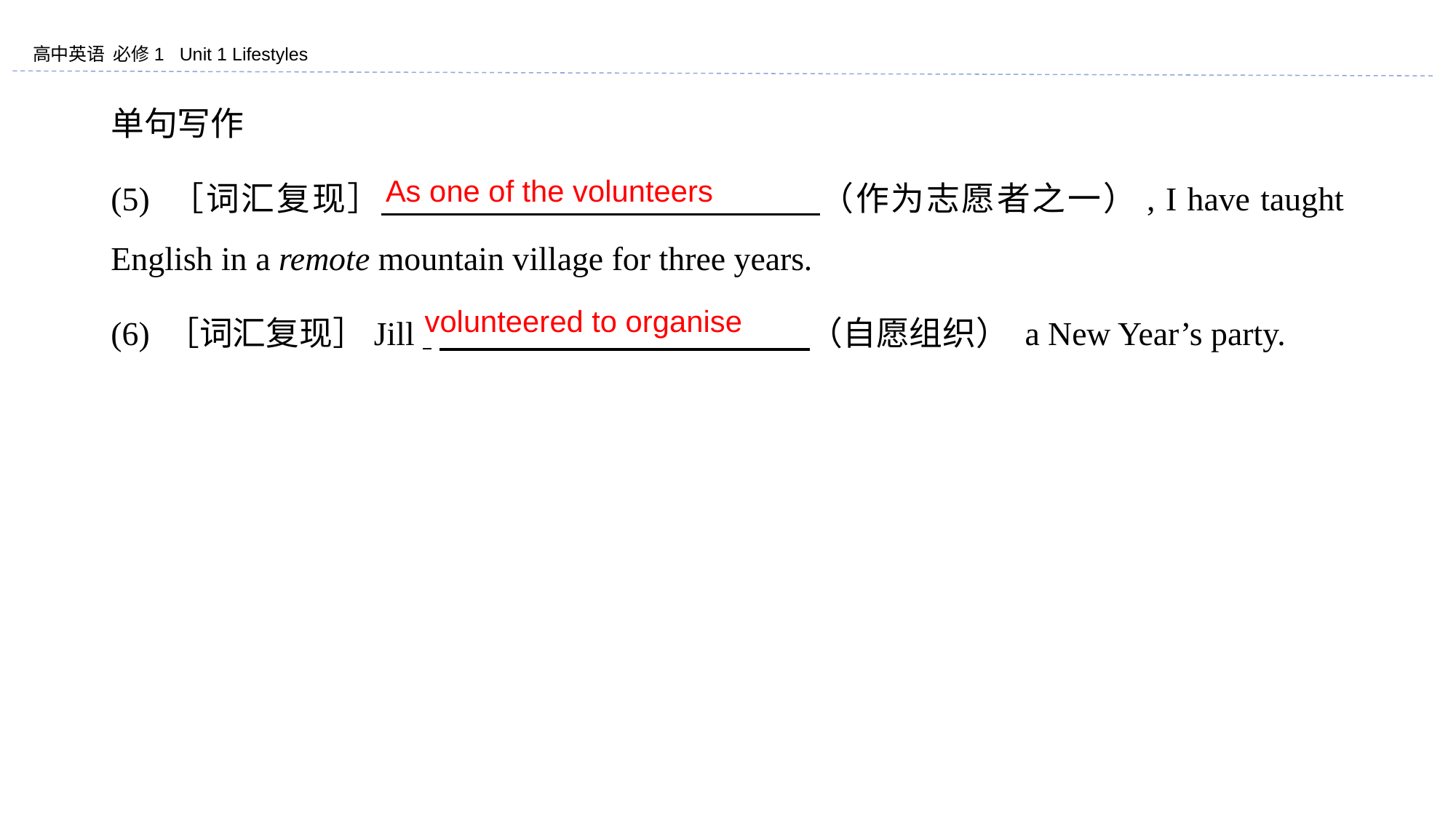

单句写作
(5) ［词汇复现］ 　　　　  　　　　  　　　（作为志愿者之一）, I have taught English in a remote mountain village for three years.
(6) ［词汇复现］Jill  　　　　  　　　　  　　 （自愿组织） a New Year’s party.

As one of the volunteers
volunteered to organise